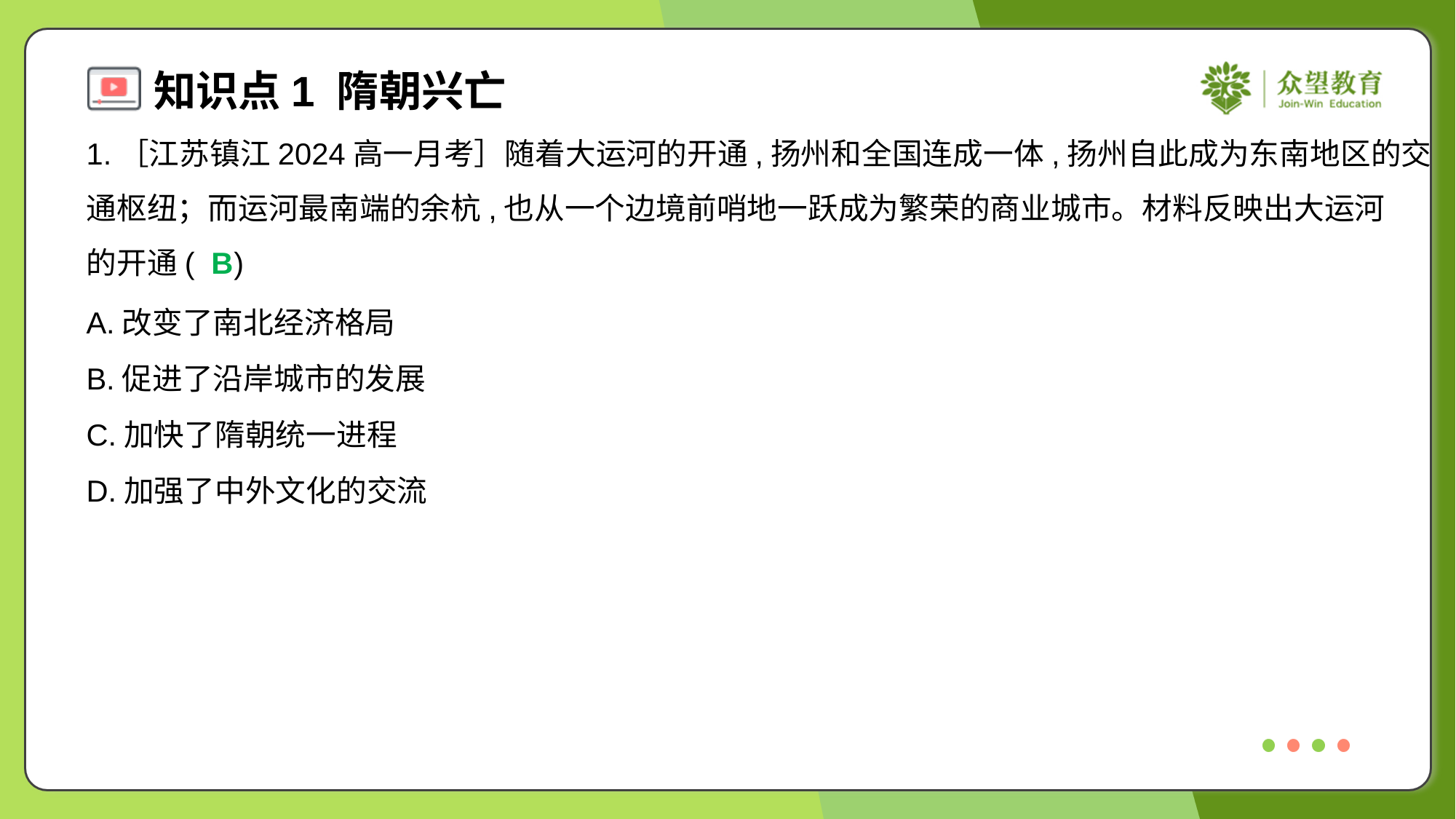

1.［江苏镇江2024高一月考］随着大运河的开通,扬州和全国连成一体,扬州自此成为东南地区的交
通枢纽；而运河最南端的余杭,也从一个边境前哨地一跃成为繁荣的商业城市。材料反映出大运河
的开通(     )
B
A.改变了南北经济格局
B.促进了沿岸城市的发展
C.加快了隋朝统一进程
D.加强了中外文化的交流